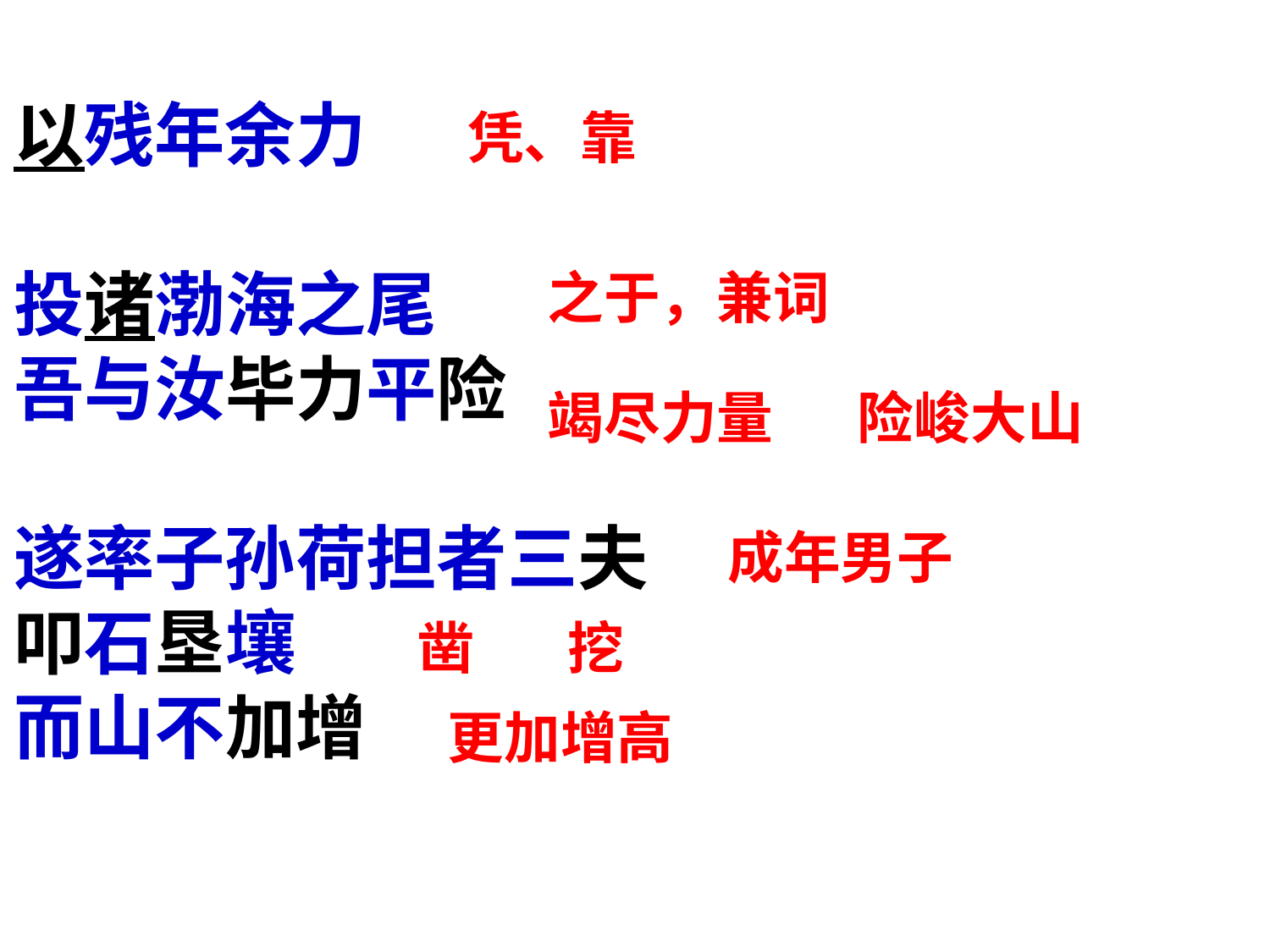

以残年余力

投诸渤海之尾
吾与汝毕力平险

遂率子孙荷担者三夫
叩石垦壤
而山不加增
凭、靠
之于，兼词
竭尽力量
险峻大山
成年男子
凿
挖
更加增高